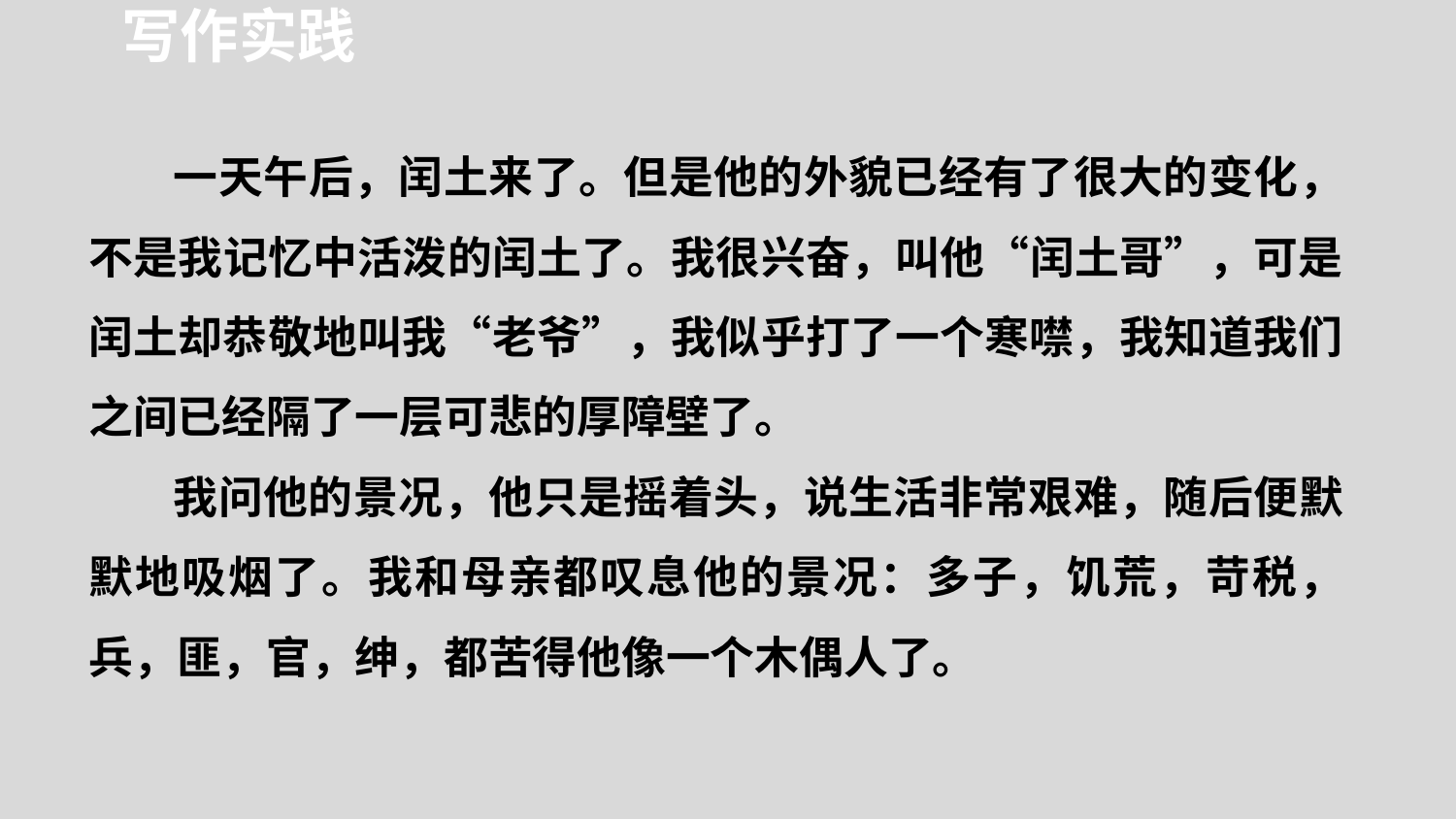

写作实践
一天午后，闰土来了。但是他的外貌已经有了很大的变化，不是我记忆中活泼的闰土了。我很兴奋，叫他“闰土哥”，可是闰土却恭敬地叫我“老爷”，我似乎打了一个寒噤，我知道我们之间已经隔了一层可悲的厚障壁了。
我问他的景况，他只是摇着头，说生活非常艰难，随后便默默地吸烟了。我和母亲都叹息他的景况：多子，饥荒，苛税， 兵，匪，官，绅，都苦得他像一个木偶人了。